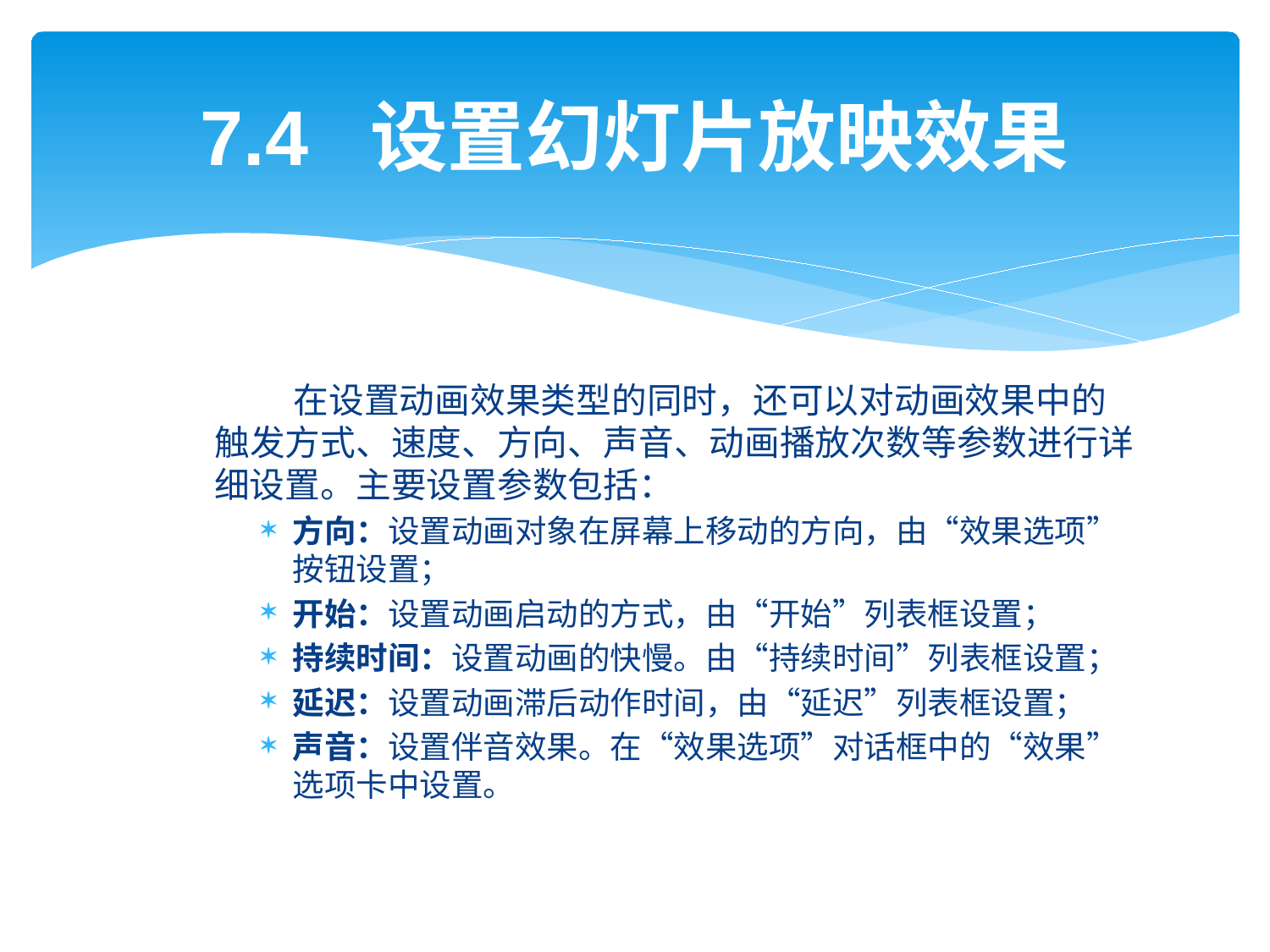

# 7.4  设置幻灯片放映效果
         在设置动画效果类型的同时，还可以对动画效果中的触发方式、速度、方向、声音、动画播放次数等参数进行详细设置。主要设置参数包括：
方向：设置动画对象在屏幕上移动的方向，由“效果选项”按钮设置；
开始：设置动画启动的方式，由“开始”列表框设置；
持续时间：设置动画的快慢。由“持续时间”列表框设置；
延迟：设置动画滞后动作时间，由“延迟”列表框设置；
声音：设置伴音效果。在“效果选项”对话框中的“效果”选项卡中设置。